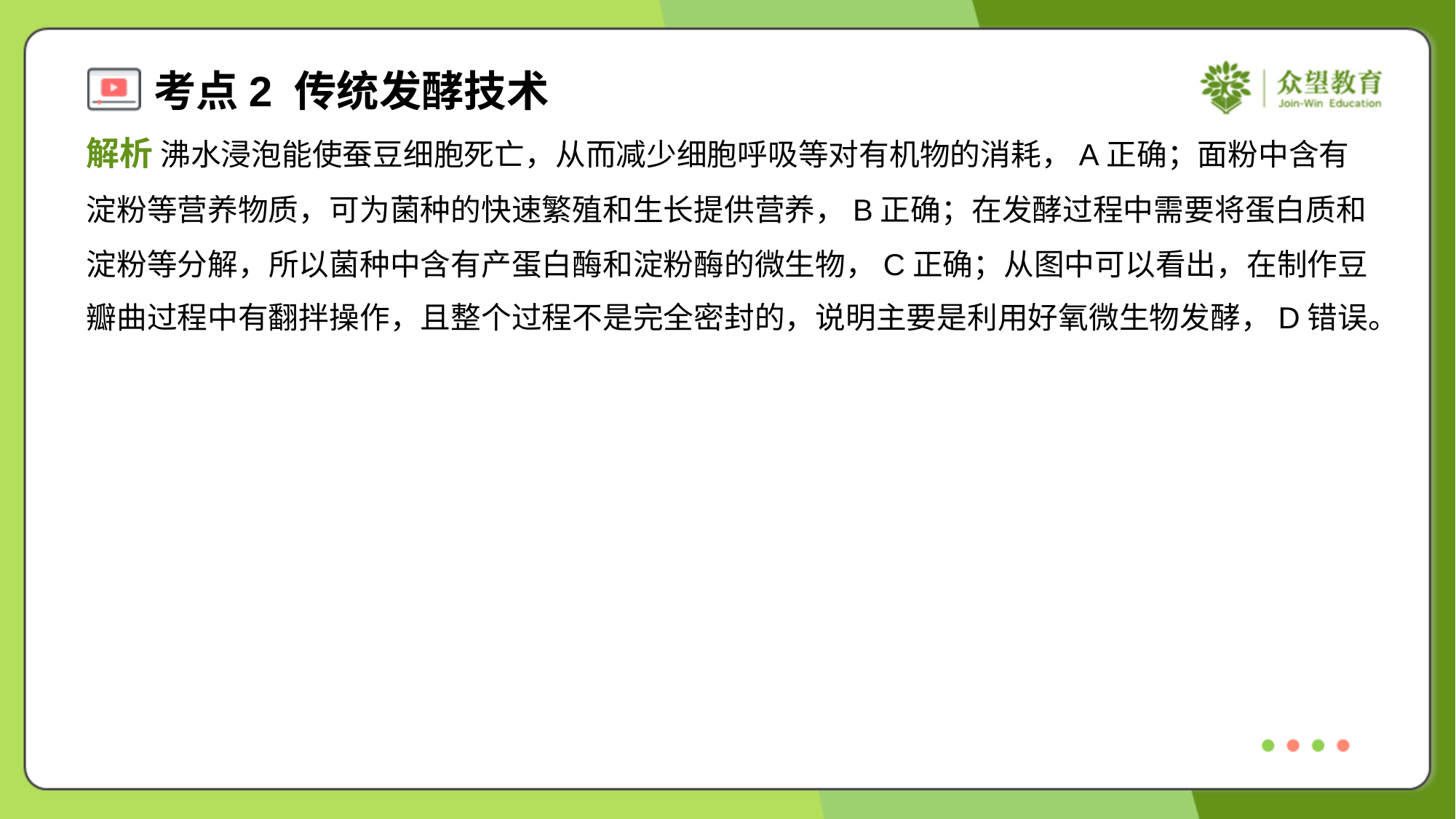

解析 沸水浸泡能使蚕豆细胞死亡，从而减少细胞呼吸等对有机物的消耗，A正确；面粉中含有
淀粉等营养物质，可为菌种的快速繁殖和生长提供营养，B正确；在发酵过程中需要将蛋白质和
淀粉等分解，所以菌种中含有产蛋白酶和淀粉酶的微生物，C正确；从图中可以看出，在制作豆
瓣曲过程中有翻拌操作，且整个过程不是完全密封的，说明主要是利用好氧微生物发酵，D错误。